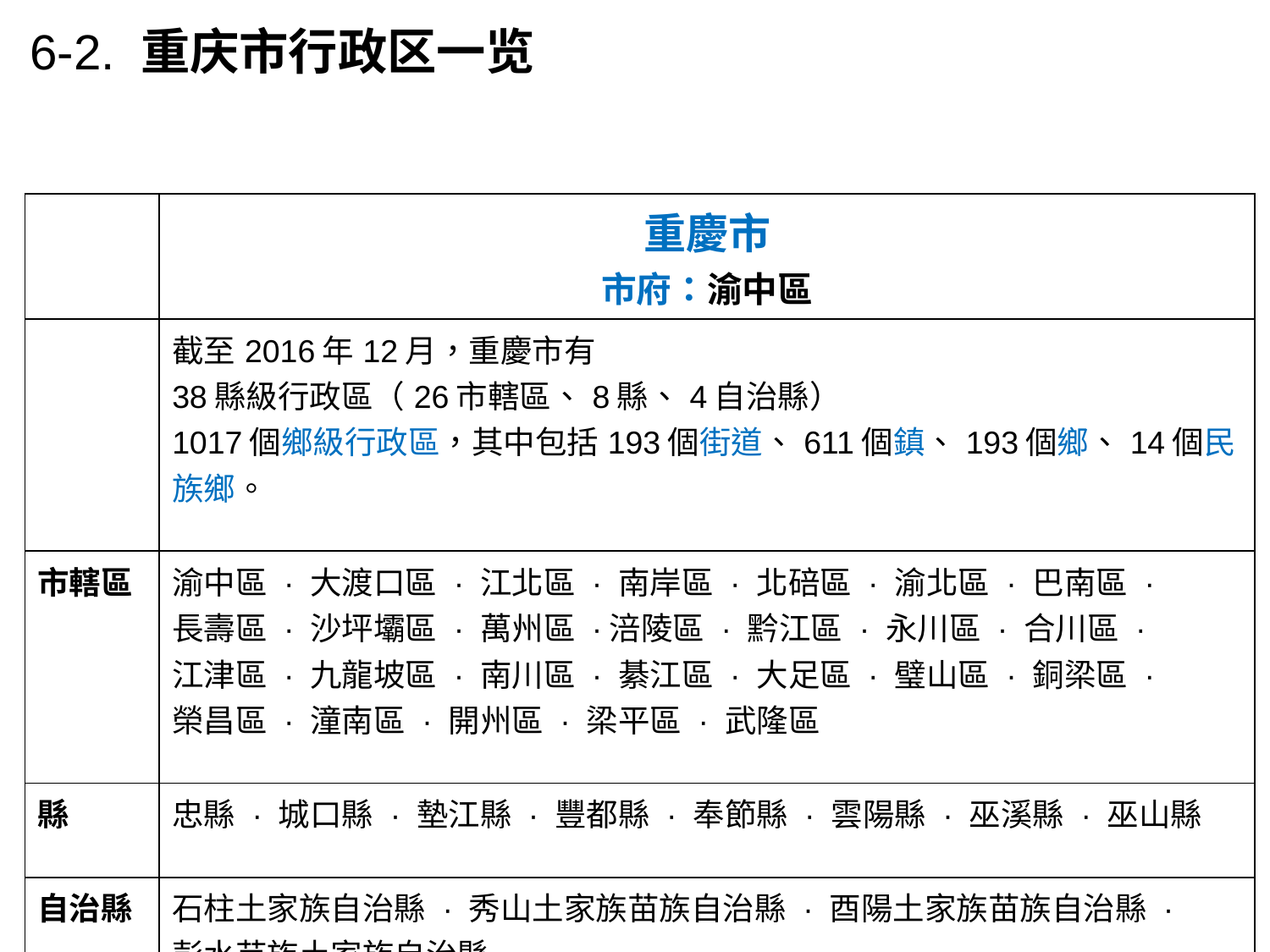

6-2. 重庆市行政区一览
|  | 重慶市 市府：渝中區 |
| --- | --- |
|  | 截至2016年12月，重慶市有 38縣級行政區（26市轄區、8縣、4自治縣） 1017個鄉級行政區，其中包括193個街道、611個鎮、193個鄉、14個民族鄉。 |
| 市轄區 | 渝中區 · 大渡口區 · 江北區 · 南岸區 · 北碚區 · 渝北區 · 巴南區 ·  長壽區 · 沙坪壩區 · 萬州區 ·涪陵區 · 黔江區 · 永川區 · 合川區 ·  江津區 · 九龍坡區 · 南川區 · 綦江區 · 大足區 · 璧山區 · 銅梁區 · 榮昌區 · 潼南區 · 開州區 · 梁平區 · 武隆區 |
| 縣 | 忠縣 · 城口縣 · 墊江縣 · 豐都縣 · 奉節縣 · 雲陽縣 · 巫溪縣 · 巫山縣 |
| 自治縣 | 石柱土家族自治縣 · 秀山土家族苗族自治縣 · 酉陽土家族苗族自治縣 ·  彭水苗族土家族自治縣 |